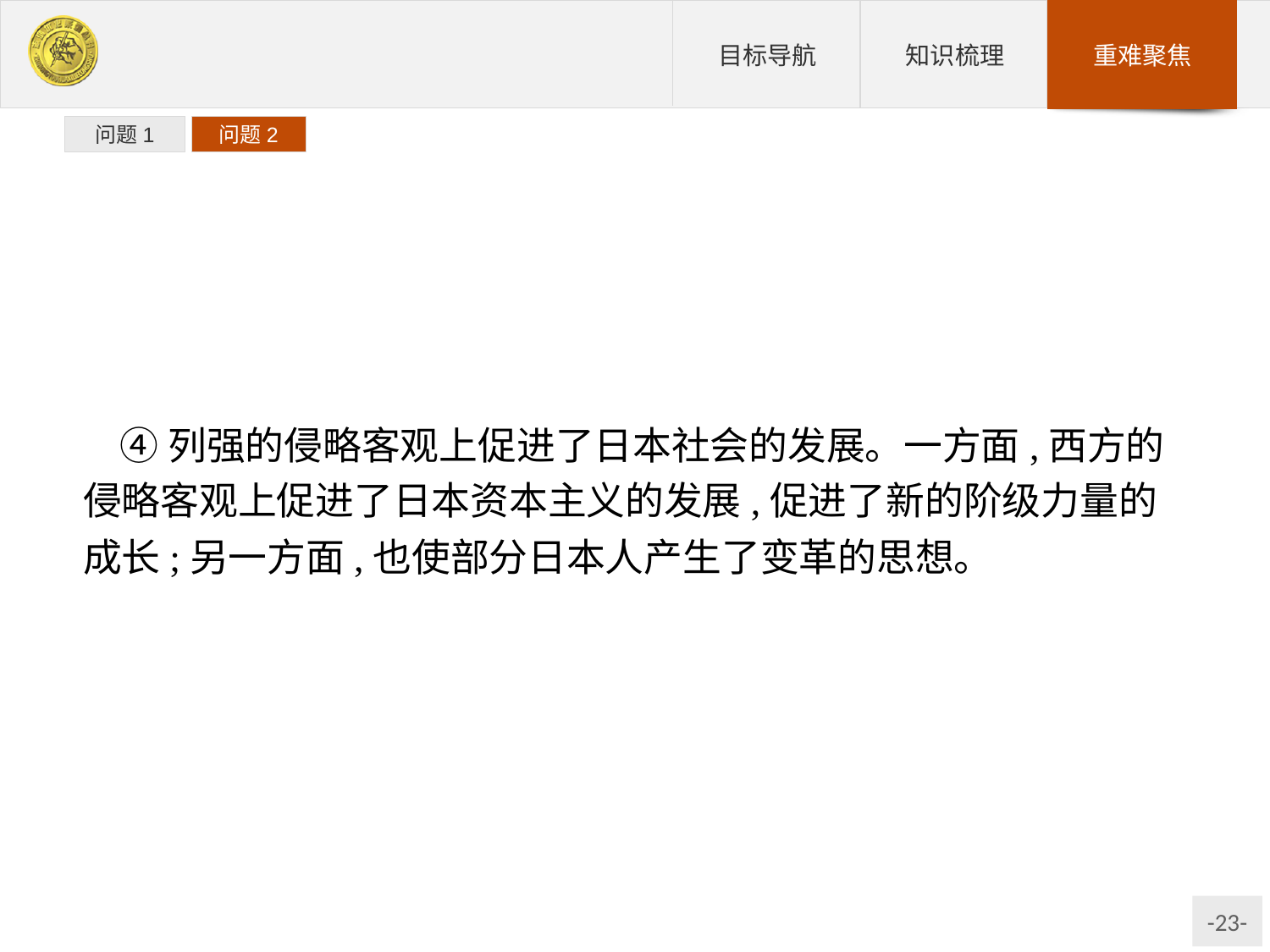

问题1
问题2
④列强的侵略客观上促进了日本社会的发展。一方面,西方的侵略客观上促进了日本资本主义的发展,促进了新的阶级力量的成长;另一方面,也使部分日本人产生了变革的思想。